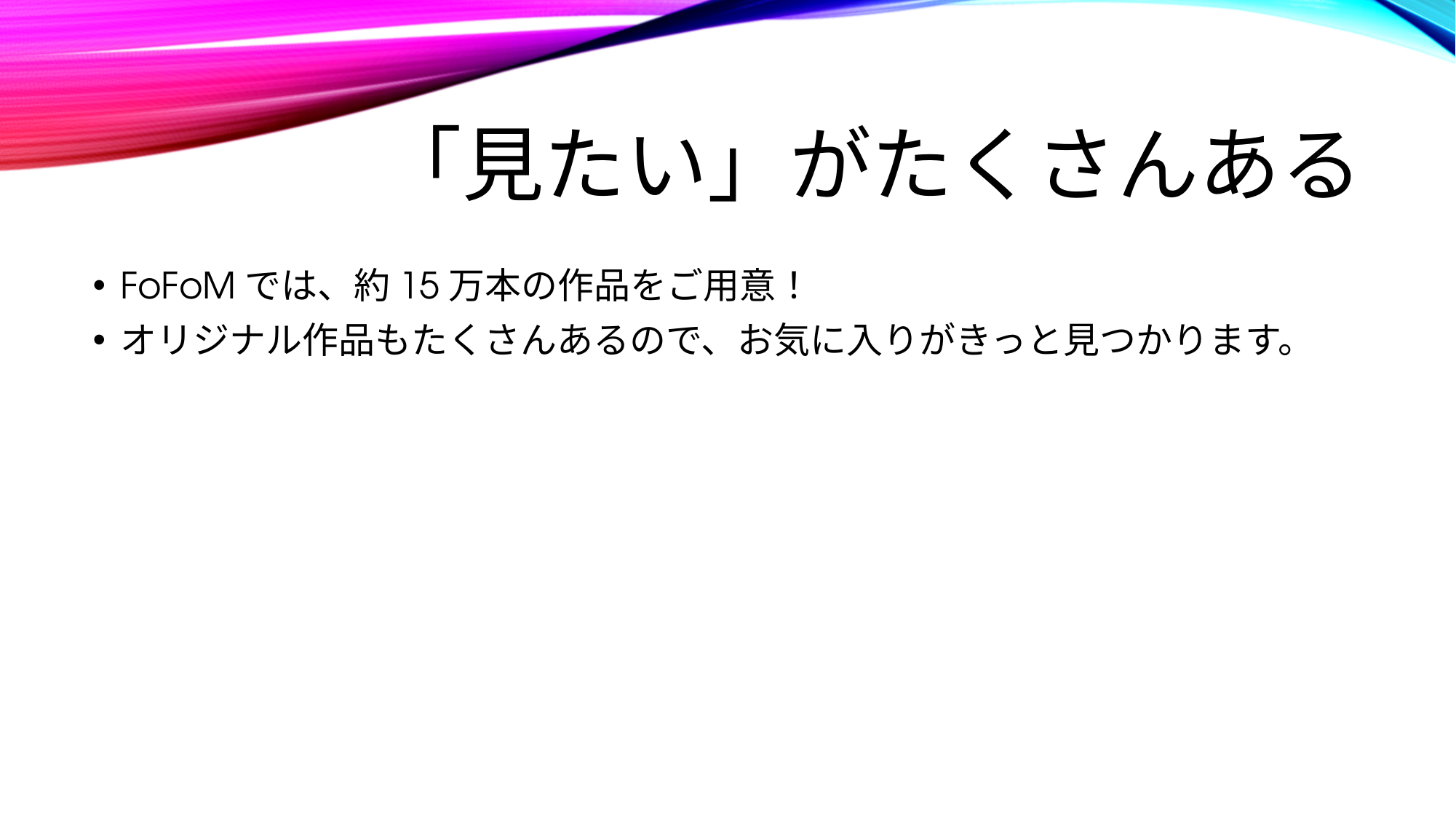

# 「見たい」がたくさんある
FoFoMでは、約15万本の作品をご用意！
オリジナル作品もたくさんあるので、お気に入りがきっと見つかります。